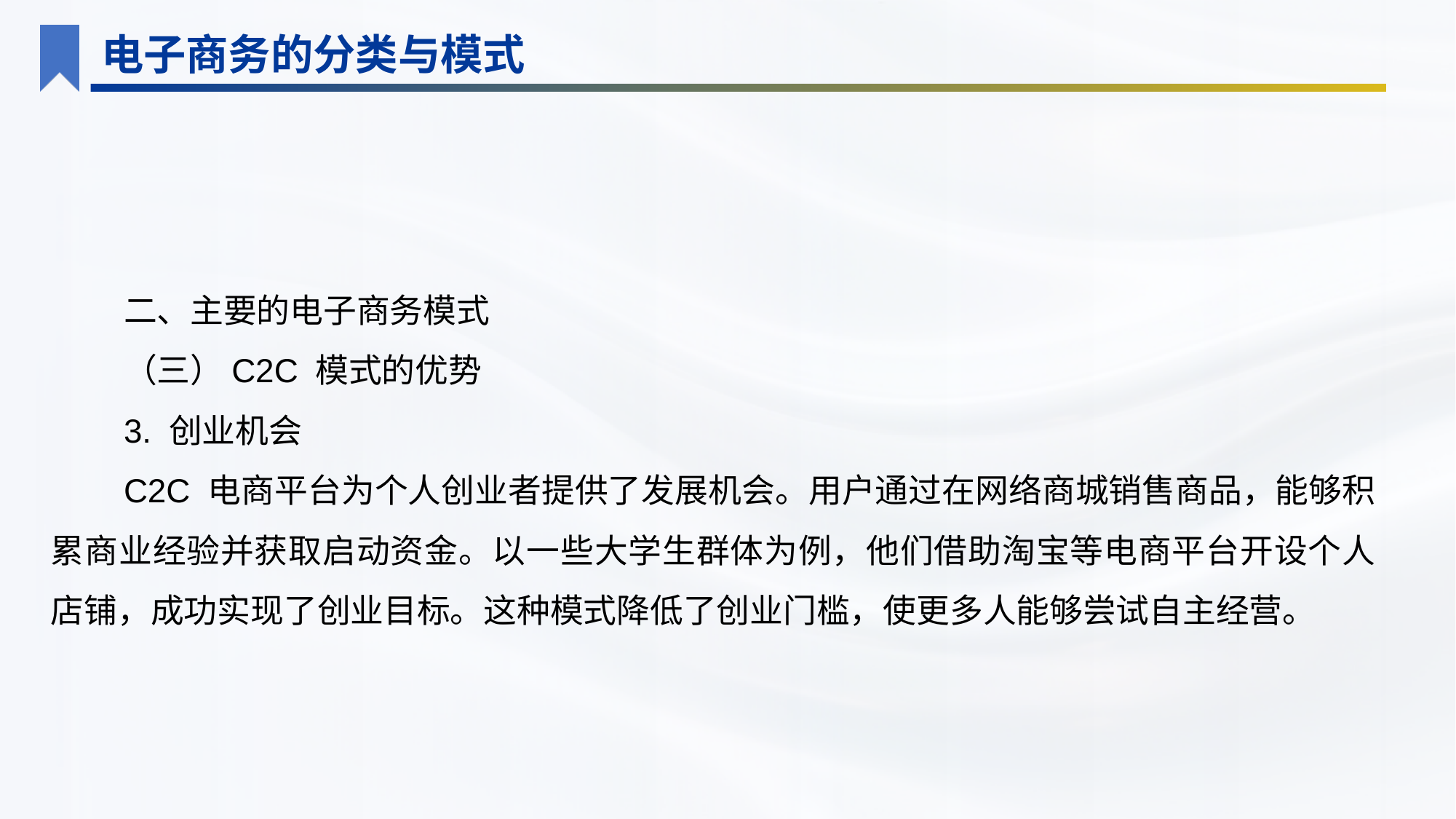

电子商务的分类与模式
二、主要的电子商务模式
（三）C2C 模式的优势
3. 创业机会
C2C 电商平台为个人创业者提供了发展机会。用户通过在网络商城销售商品，能够积累商业经验并获取启动资金。以一些大学生群体为例，他们借助淘宝等电商平台开设个人店铺，成功实现了创业目标。这种模式降低了创业门槛，使更多人能够尝试自主经营。